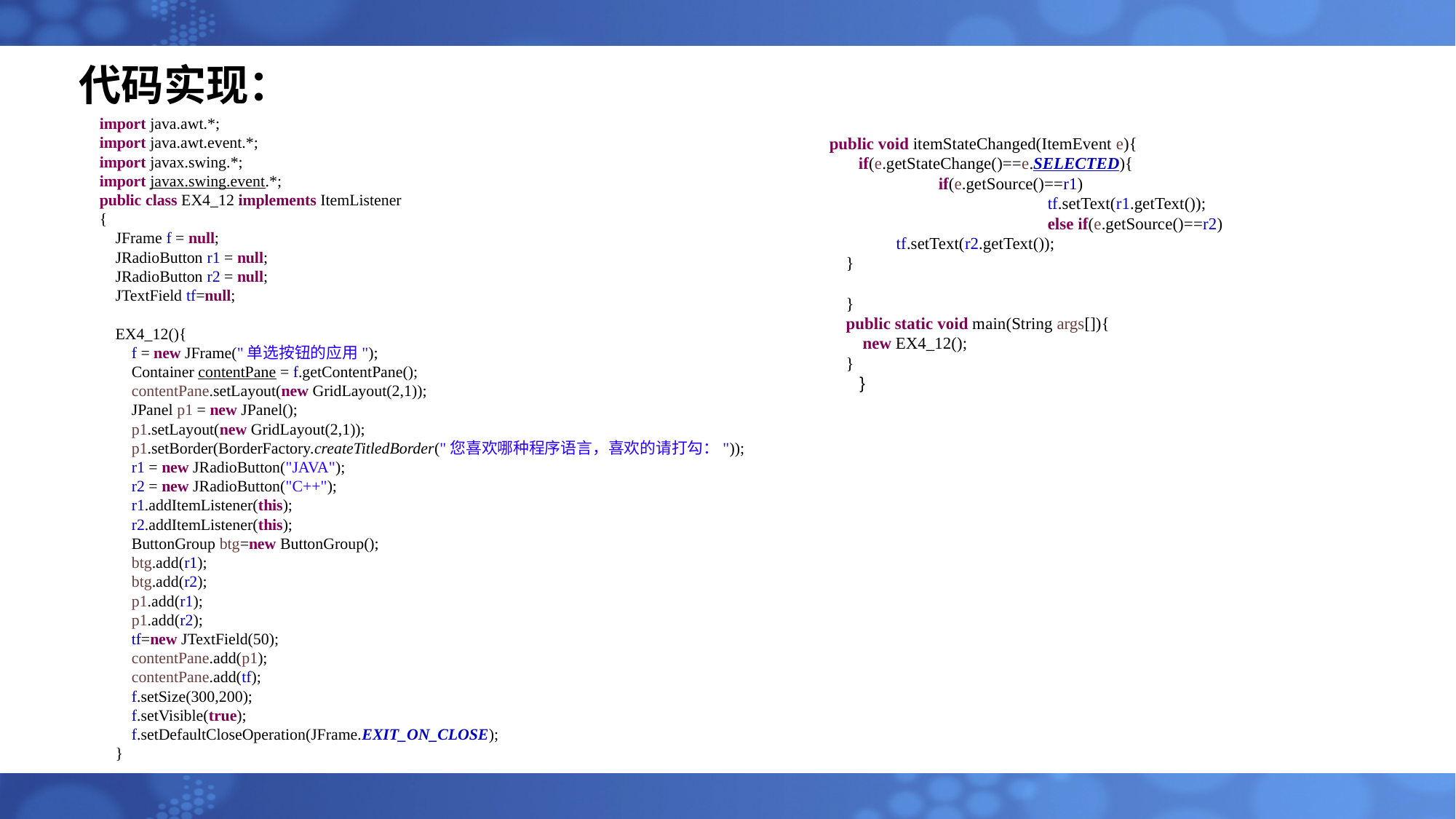

# 代码实现：
import java.awt.*;
import java.awt.event.*;
import javax.swing.*;
import javax.swing.event.*;
public class EX4_12 implements ItemListener
{
    JFrame f = null;
    JRadioButton r1 = null;
    JRadioButton r2 = null;
    JTextField tf=null;

    EX4_12(){
        f = new JFrame("单选按钮的应用");
        Container contentPane = f.getContentPane();
        contentPane.setLayout(new GridLayout(2,1));
        JPanel p1 = new JPanel();
        p1.setLayout(new GridLayout(2,1));
        p1.setBorder(BorderFactory.createTitledBorder("您喜欢哪种程序语言，喜欢的请打勾："));
        r1 = new JRadioButton("JAVA");
        r2 = new JRadioButton("C++");
        r1.addItemListener(this);
        r2.addItemListener(this);
        ButtonGroup btg=new ButtonGroup();
        btg.add(r1);
        btg.add(r2);
        p1.add(r1);
        p1.add(r2);
        tf=new JTextField(50);
        contentPane.add(p1);
        contentPane.add(tf);
        f.setSize(300,200);
        f.setVisible(true);
        f.setDefaultCloseOperation(JFrame.EXIT_ON_CLOSE);
    }

public void itemStateChanged(ItemEvent e){
       if(e.getStateChange()==e.SELECTED){
       	if(e.getSource()==r1)
       		tf.setText(r1.getText());
       		else if(e.getSource()==r2)
                tf.setText(r2.getText());
    }

    }
    public static void main(String args[]){
        new EX4_12();
    }
}